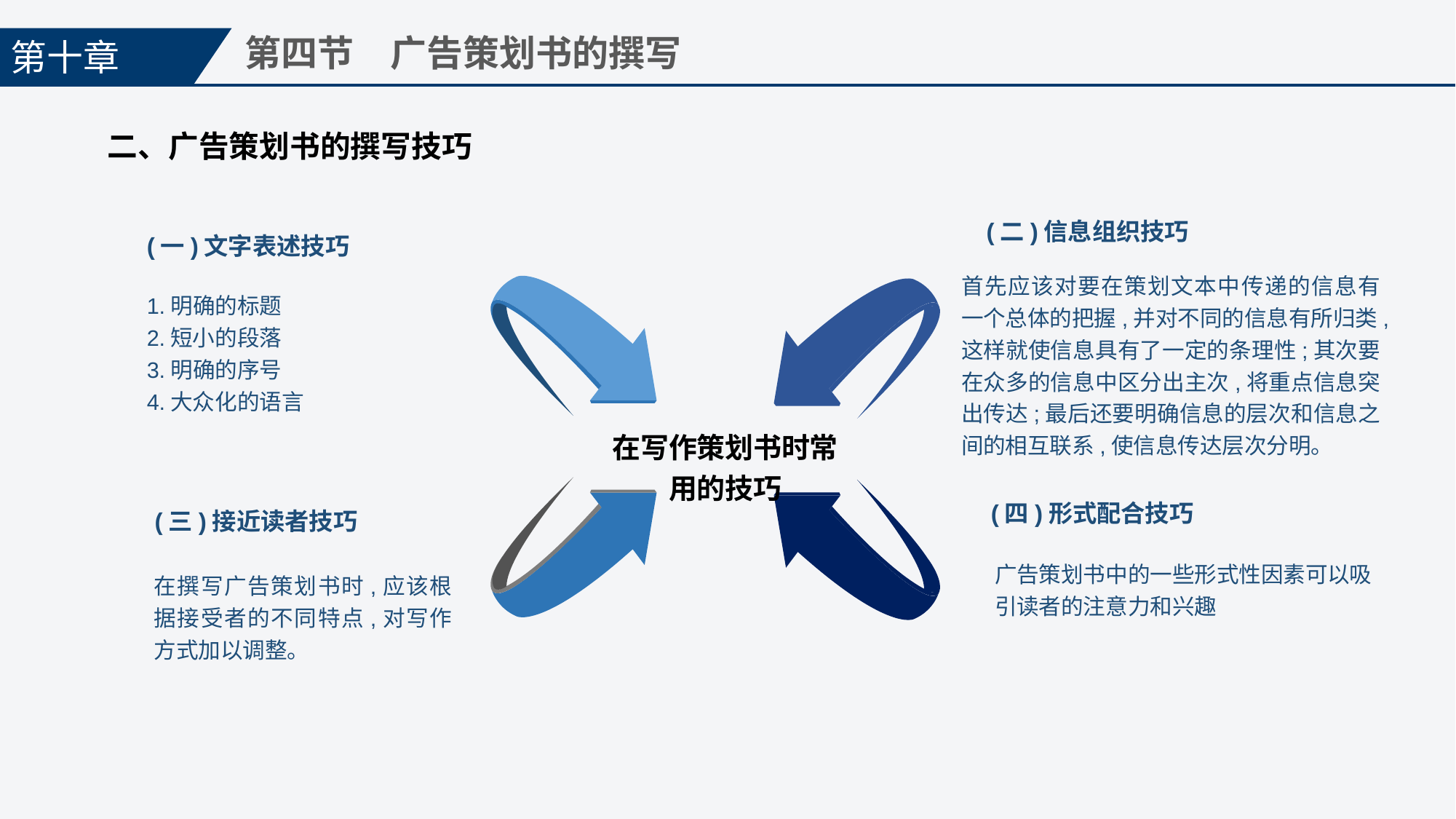

第十章
第四节　广告策划书的撰写
二、广告策划书的撰写技巧
(二)信息组织技巧
首先应该对要在策划文本中传递的信息有一个总体的把握,并对不同的信息有所归类,这样就使信息具有了一定的条理性;其次要在众多的信息中区分出主次,将重点信息突出传达;最后还要明确信息的层次和信息之间的相互联系,使信息传达层次分明。
(一)文字表述技巧
1.明确的标题
2.短小的段落
3.明确的序号
4.大众化的语言

在写作策划书时常用的技巧

(四)形式配合技巧
广告策划书中的一些形式性因素可以吸引读者的注意力和兴趣
(三)接近读者技巧
在撰写广告策划书时,应该根据接受者的不同特点,对写作方式加以调整。